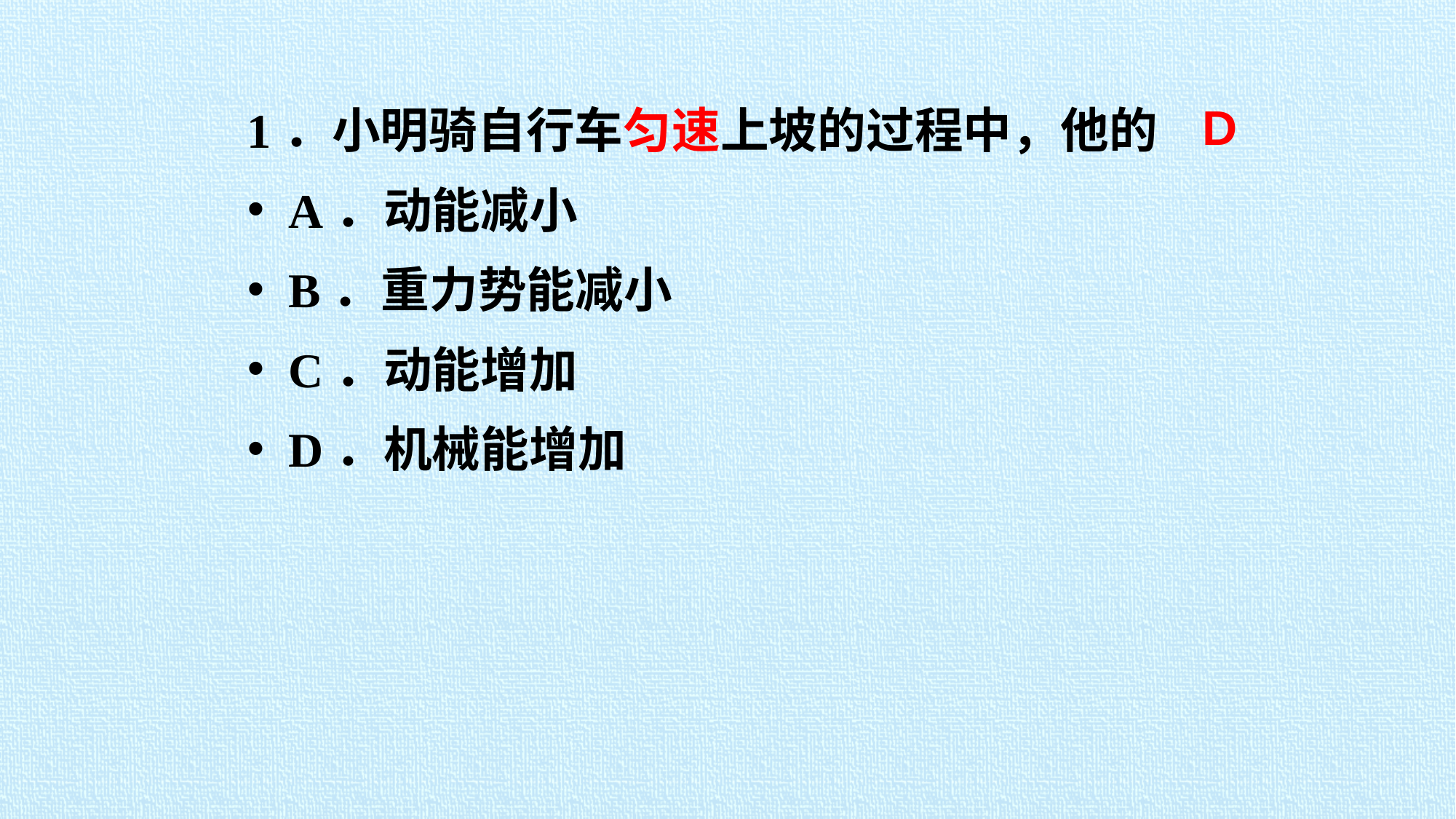

1．小明骑自行车匀速上坡的过程中，他的
A．动能减小
B．重力势能减小
C．动能增加
D．机械能增加

D